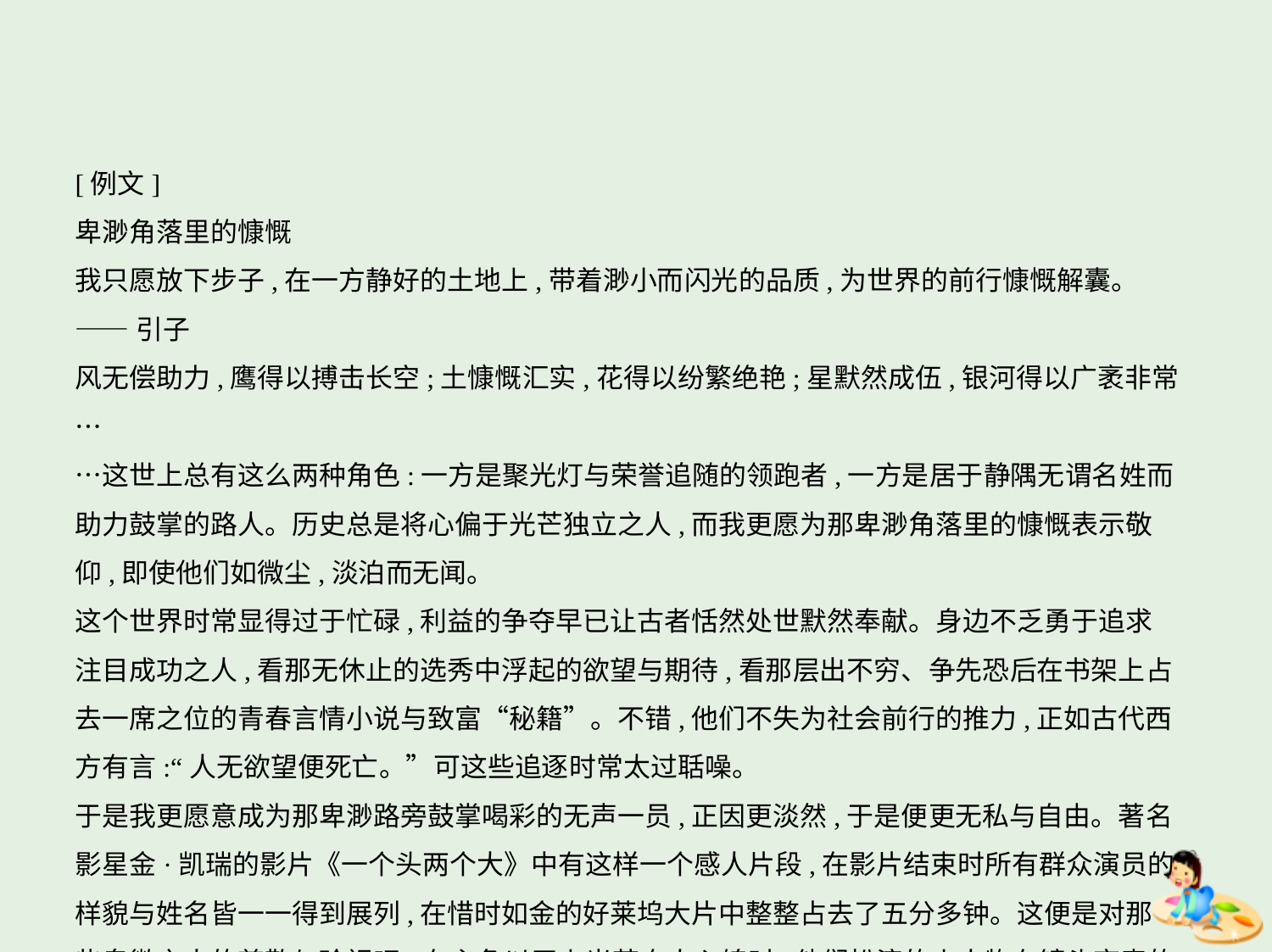

[例文]
卑渺角落里的慷慨
我只愿放下步子,在一方静好的土地上,带着渺小而闪光的品质,为世界的前行慷慨解囊。
——引子
风无偿助力,鹰得以搏击长空;土慷慨汇实,花得以纷繁绝艳;星默然成伍,银河得以广袤非常…
…这世上总有这么两种角色:一方是聚光灯与荣誉追随的领跑者,一方是居于静隅无谓名姓而
助力鼓掌的路人。历史总是将心偏于光芒独立之人,而我更愿为那卑渺角落里的慷慨表示敬
仰,即使他们如微尘,淡泊而无闻。
这个世界时常显得过于忙碌,利益的争夺早已让古者恬然处世默然奉献。身边不乏勇于追求
注目成功之人,看那无休止的选秀中浮起的欲望与期待,看那层出不穷、争先恐后在书架上占
去一席之位的青春言情小说与致富“秘籍”。不错,他们不失为社会前行的推力,正如古代西
方有言:“人无欲望便死亡。”可这些追逐时常太过聒噪。
于是我更愿意成为那卑渺路旁鼓掌喝彩的无声一员,正因更淡然,于是便更无私与自由。著名
影星金·凯瑞的影片《一个头两个大》中有这样一个感人片段,在影片结束时所有群众演员的
样貌与姓名皆一一得到展列,在惜时如金的好莱坞大片中整整占去了五分多钟。这便是对那
些卑微之人的尊敬与珍视吧!在主角以无上光芒夺人心魄时,他们扮演的小人物在镜头吝啬的